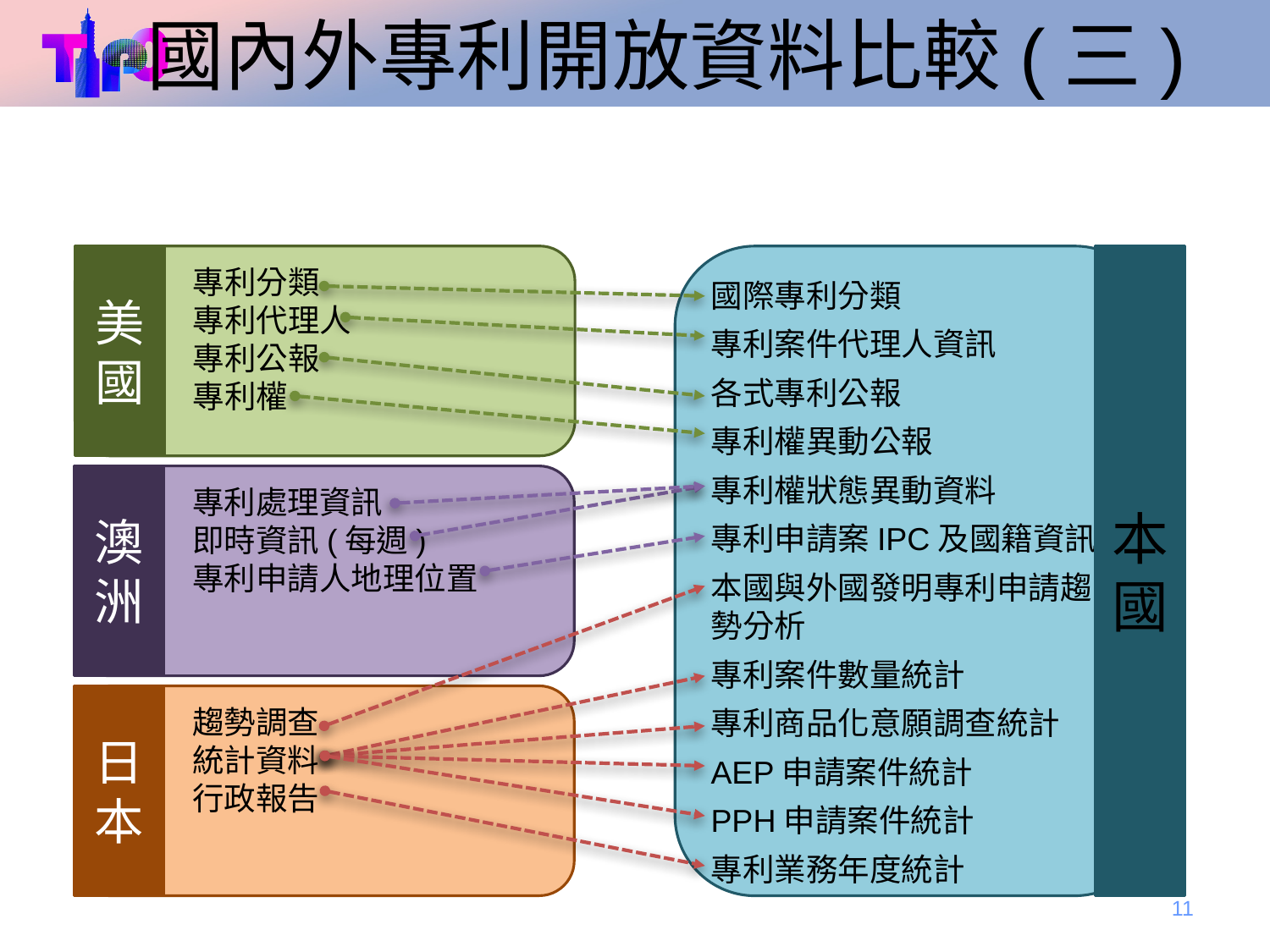

# 國內外專利開放資料比較(三)
　　　專利分類
　　　專利代理人
　　　專利公報
　　　專利權
美
國
國際專利分類
專利案件代理人資訊
各式專利公報
專利權異動公報
專利權狀態異動資料
專利申請案IPC及國籍資訊
本國與外國發明專利申請趨勢分析
專利案件數量統計
專利商品化意願調查統計
AEP申請案件統計
PPH申請案件統計
專利業務年度統計
本
國
　　　專利處理資訊
　　　即時資訊(每週)
　　　專利申請人地理位置

澳
洲
　　　趨勢調查
　　　統計資料
　　　行政報告
日
本
11